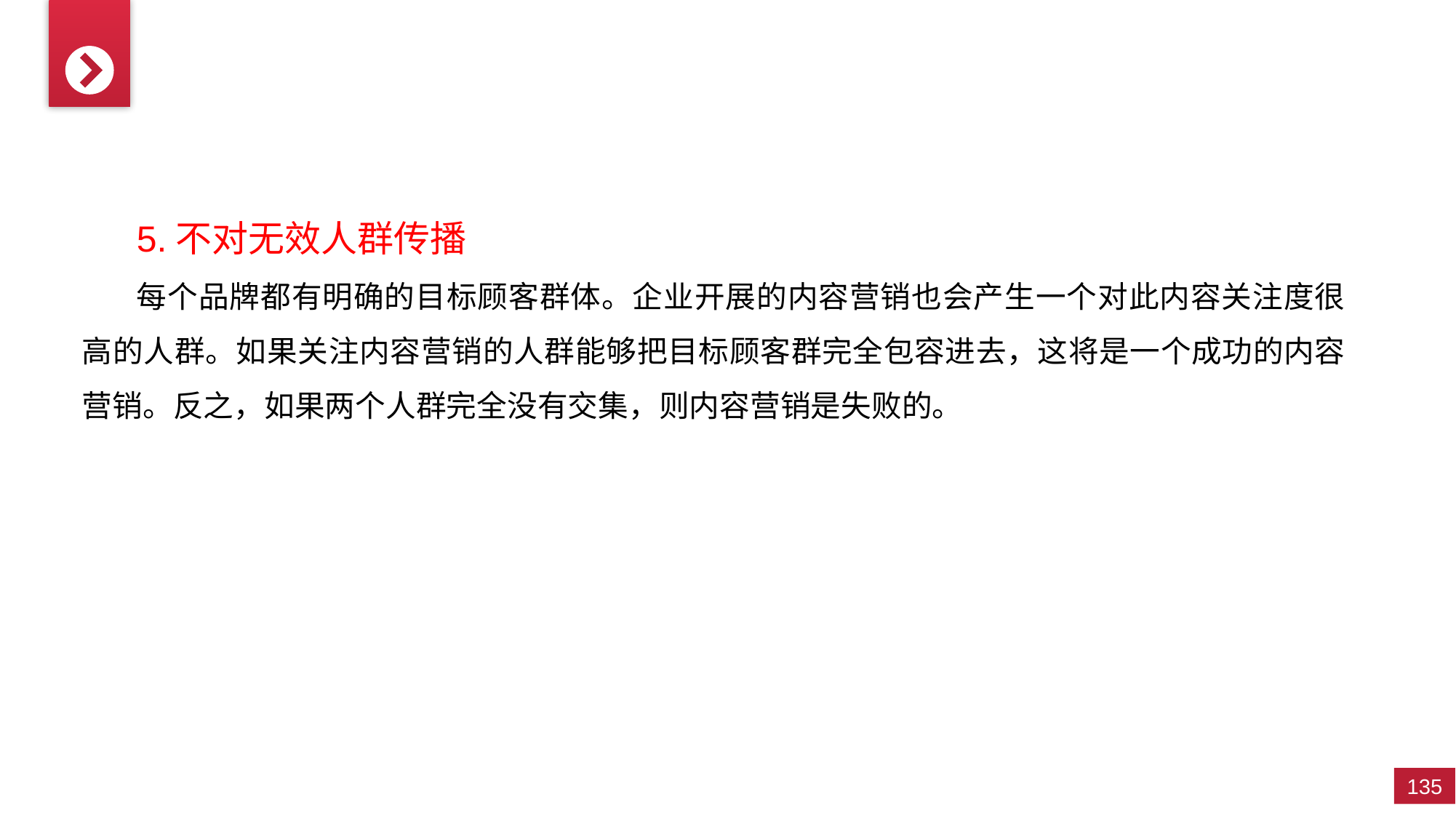

5.不对无效人群传播
每个品牌都有明确的目标顾客群体。企业开展的内容营销也会产生一个对此内容关注度很高的人群。如果关注内容营销的人群能够把目标顾客群完全包容进去，这将是一个成功的内容营销。反之，如果两个人群完全没有交集，则内容营销是失败的。